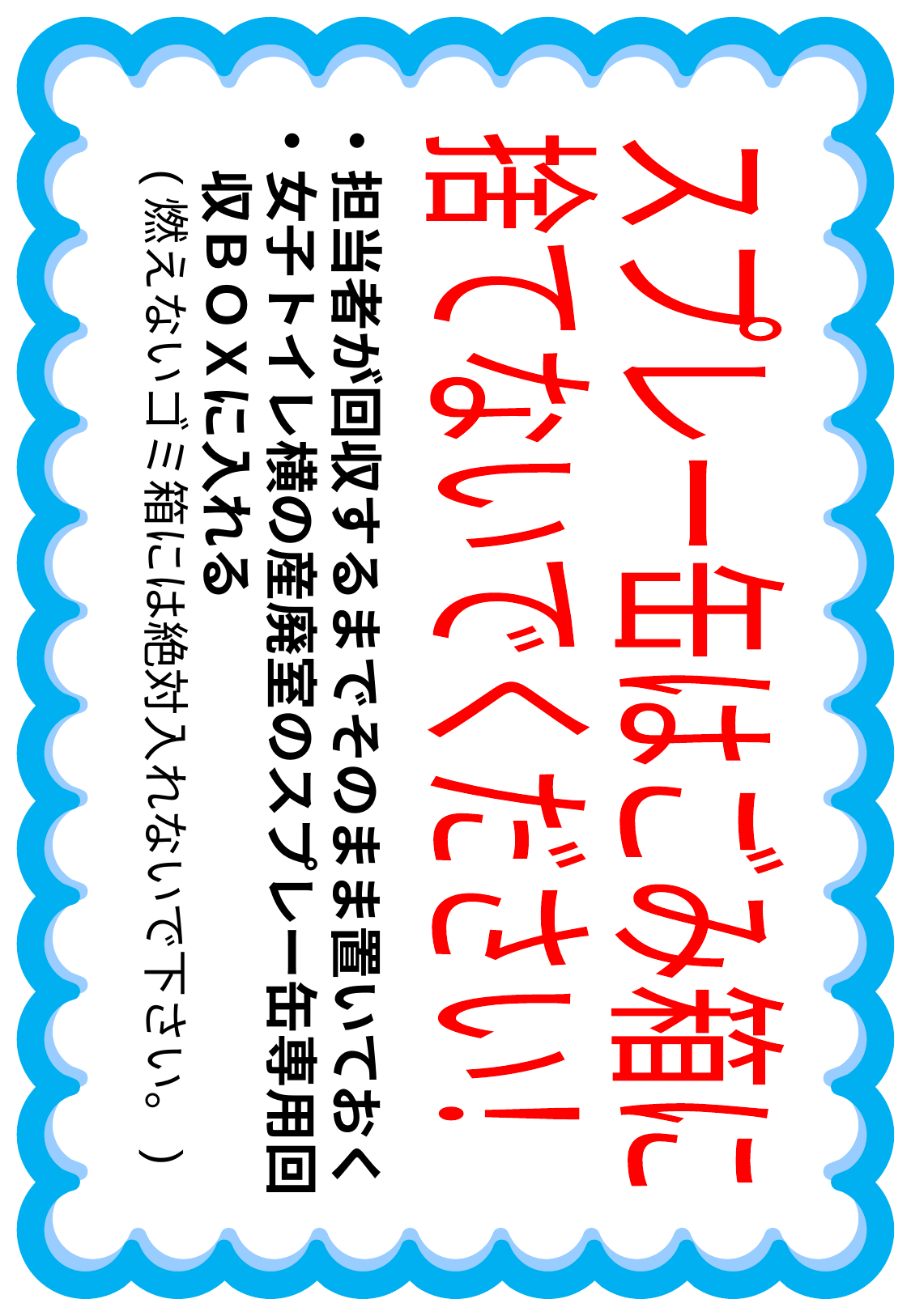

担当者が回収するまでそのまま置いておく
女子トイレ横の産廃室のスプレー缶専用回収ＢＯＸに入れる
(燃えないゴミ箱には絶対入れないで下さい。)

スプレー缶はごみ箱に
捨てないでください！